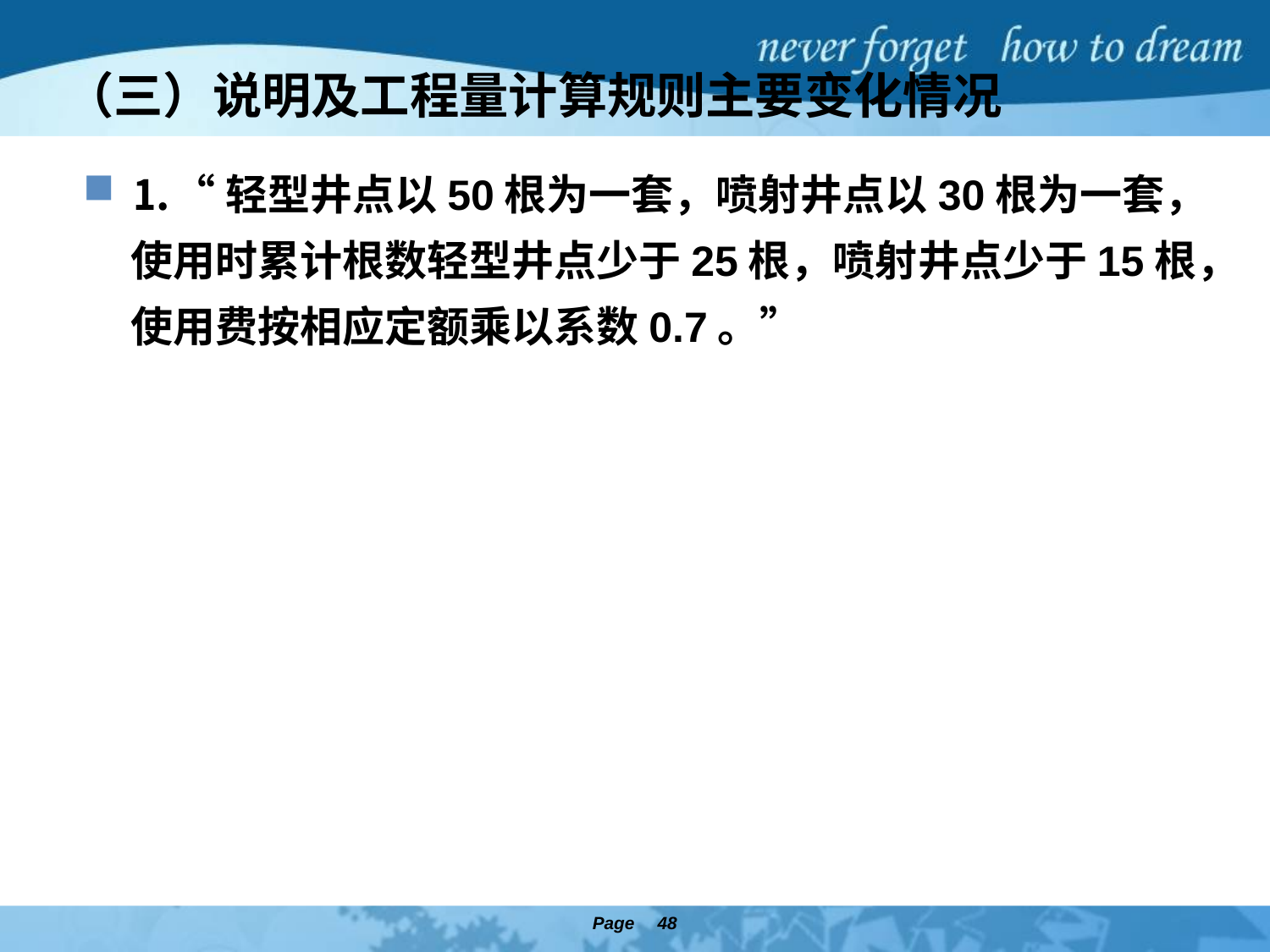

# （三）说明及工程量计算规则主要变化情况
⒈“轻型井点以50根为一套，喷射井点以30根为一套，使用时累计根数轻型井点少于25根，喷射井点少于15根，使用费按相应定额乘以系数0.7。”